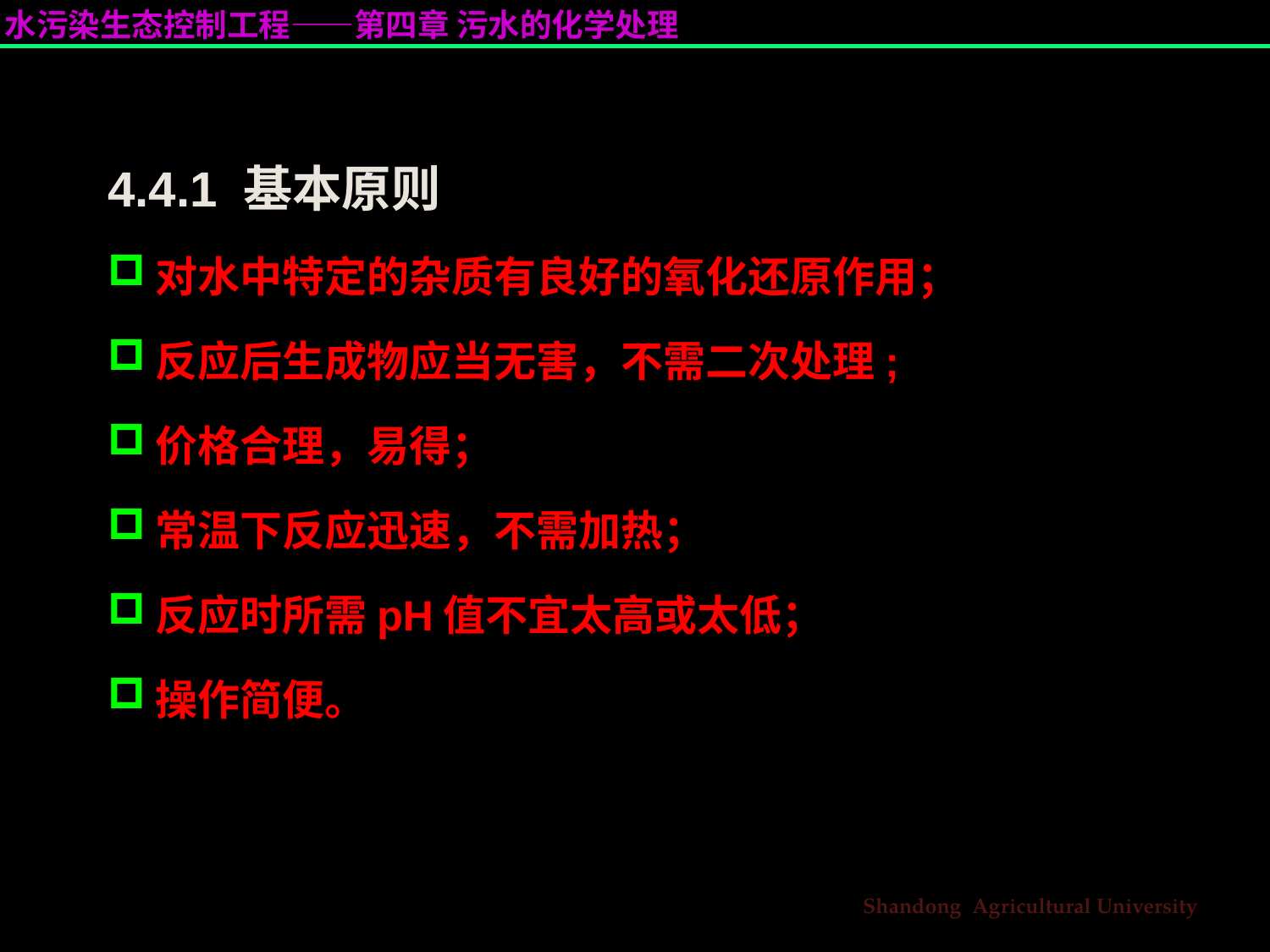

4.4.1 基本原则
对水中特定的杂质有良好的氧化还原作用；
反应后生成物应当无害，不需二次处理;
价格合理，易得；
常温下反应迅速，不需加热；
反应时所需pH值不宜太高或太低；
操作简便。